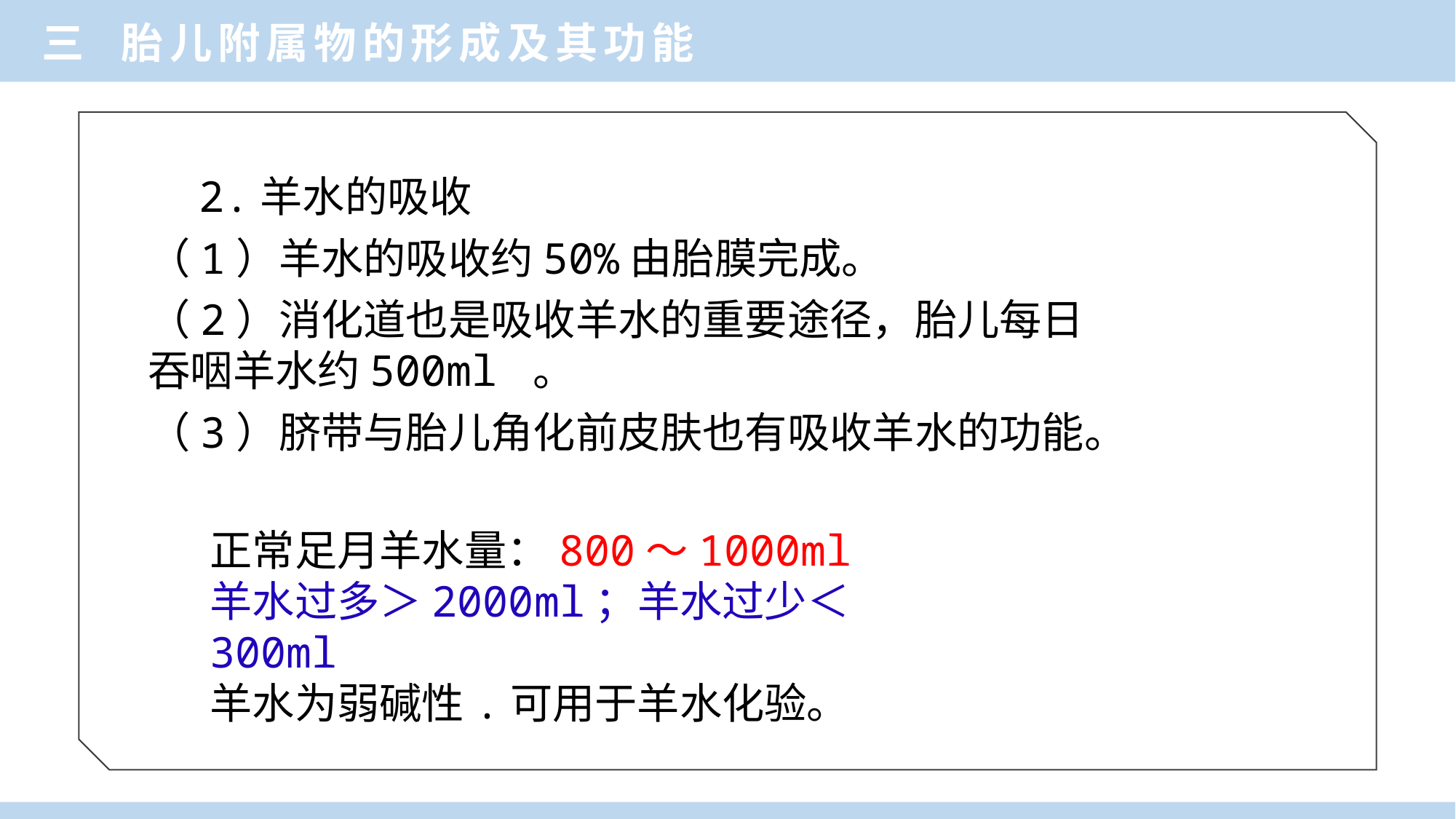

三  胎儿附属物的形成及其功能

  2.羊水的吸收
（1）羊水的吸收约50%由胎膜完成。
（2）消化道也是吸收羊水的重要途径，胎儿每日吞咽羊水约500ml 。
（3）脐带与胎儿角化前皮肤也有吸收羊水的功能。
正常足月羊水量：800～1000ml
羊水过多＞2000ml；羊水过少＜300ml
羊水为弱碱性.可用于羊水化验。